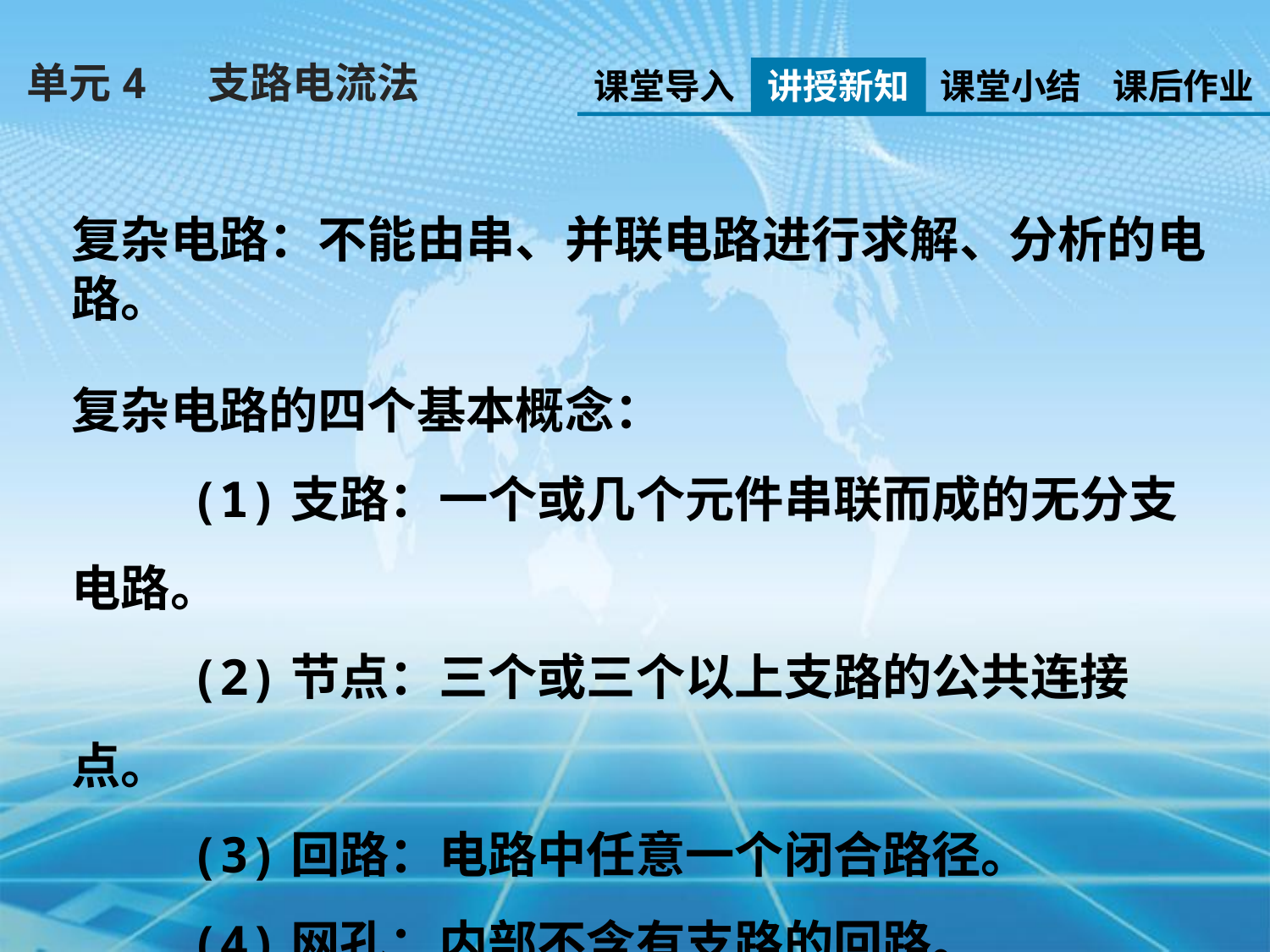

单元4  支路电流法
课堂导入
讲授新知
课堂小结
课后作业
复杂电路：不能由串、并联电路进行求解、分析的电路。
复杂电路的四个基本概念：
    (1)支路：一个或几个元件串联而成的无分支电路。
    (2)节点：三个或三个以上支路的公共连接点。
    (3)回路：电路中任意一个闭合路径。
    (4)网孔：内部不含有支路的回路。